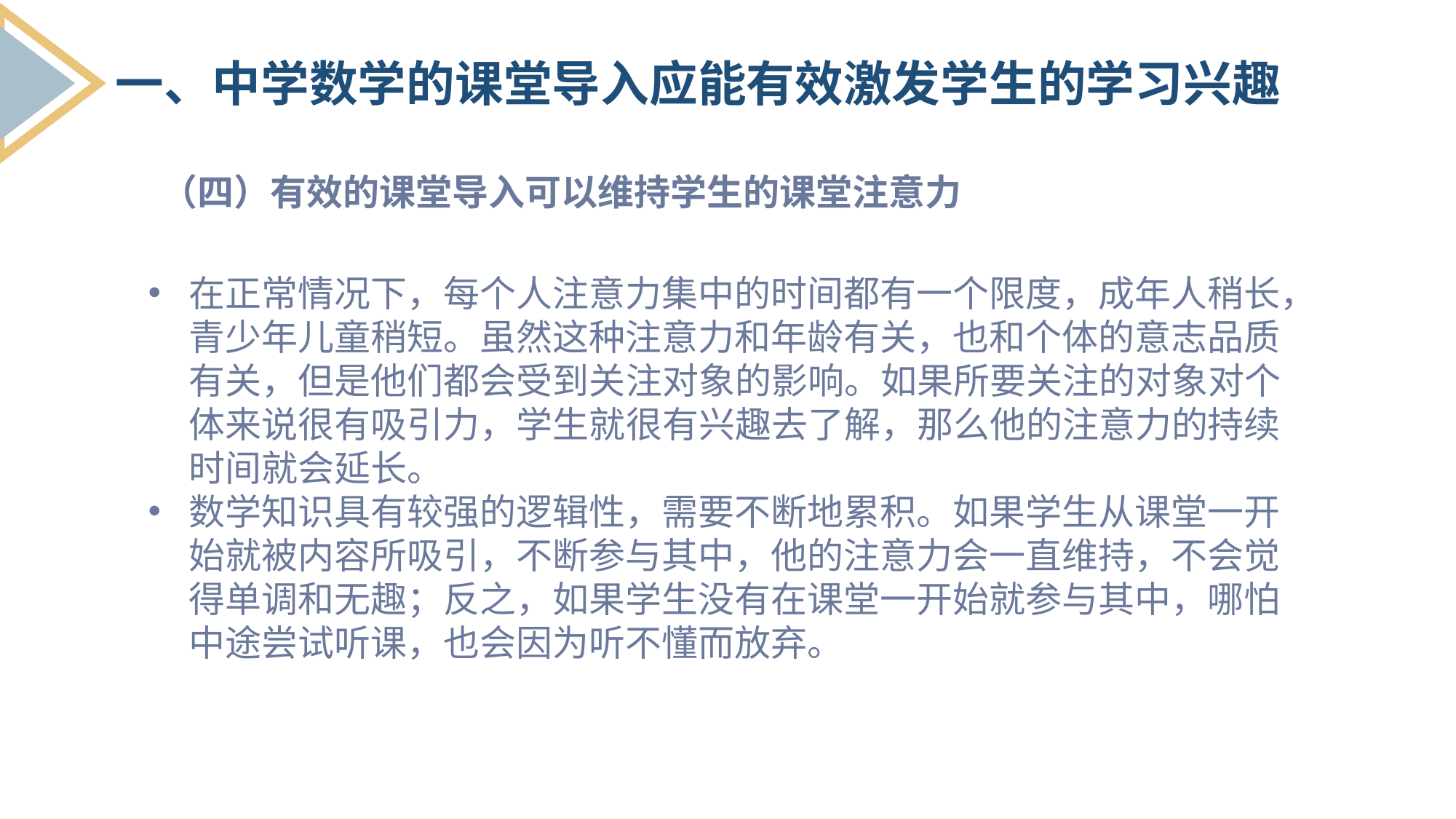

一、中学数学的课堂导入应能有效激发学生的学习兴趣
（四）有效的课堂导入可以维持学生的课堂注意力
在正常情况下，每个人注意力集中的时间都有一个限度，成年人稍长，青少年儿童稍短。虽然这种注意力和年龄有关，也和个体的意志品质有关，但是他们都会受到关注对象的影响。如果所要关注的对象对个体来说很有吸引力，学生就很有兴趣去了解，那么他的注意力的持续时间就会延长。
数学知识具有较强的逻辑性，需要不断地累积。如果学生从课堂一开始就被内容所吸引，不断参与其中，他的注意力会一直维持，不会觉得单调和无趣；反之，如果学生没有在课堂一开始就参与其中，哪怕中途尝试听课，也会因为听不懂而放弃。